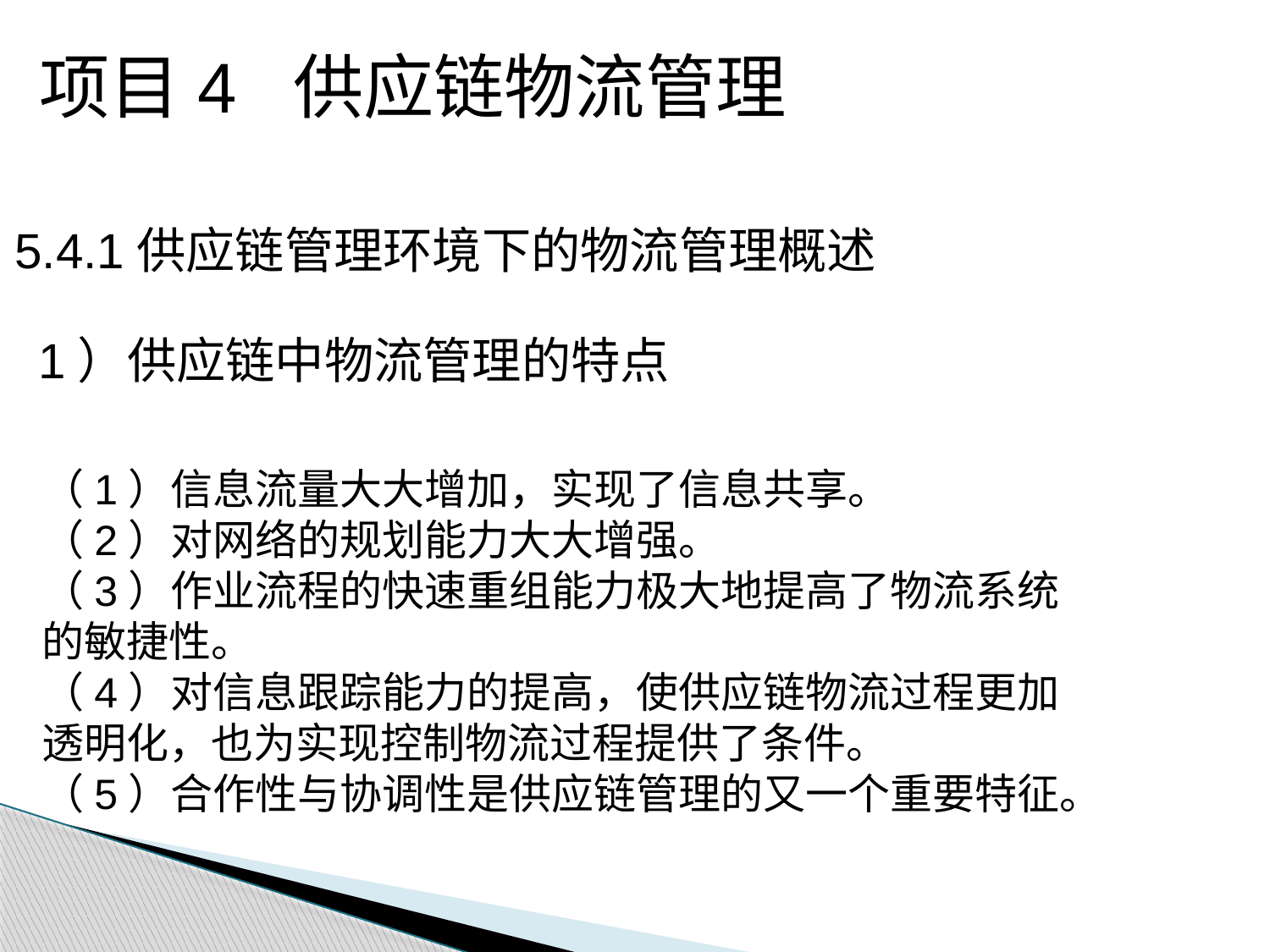

项目4  供应链物流管理
5.4.1供应链管理环境下的物流管理概述
1）供应链中物流管理的特点
（1）信息流量大大增加，实现了信息共享。
（2）对网络的规划能力大大增强。
（3）作业流程的快速重组能力极大地提高了物流系统的敏捷性。
（4）对信息跟踪能力的提高，使供应链物流过程更加透明化，也为实现控制物流过程提供了条件。
（5）合作性与协调性是供应链管理的又一个重要特征。